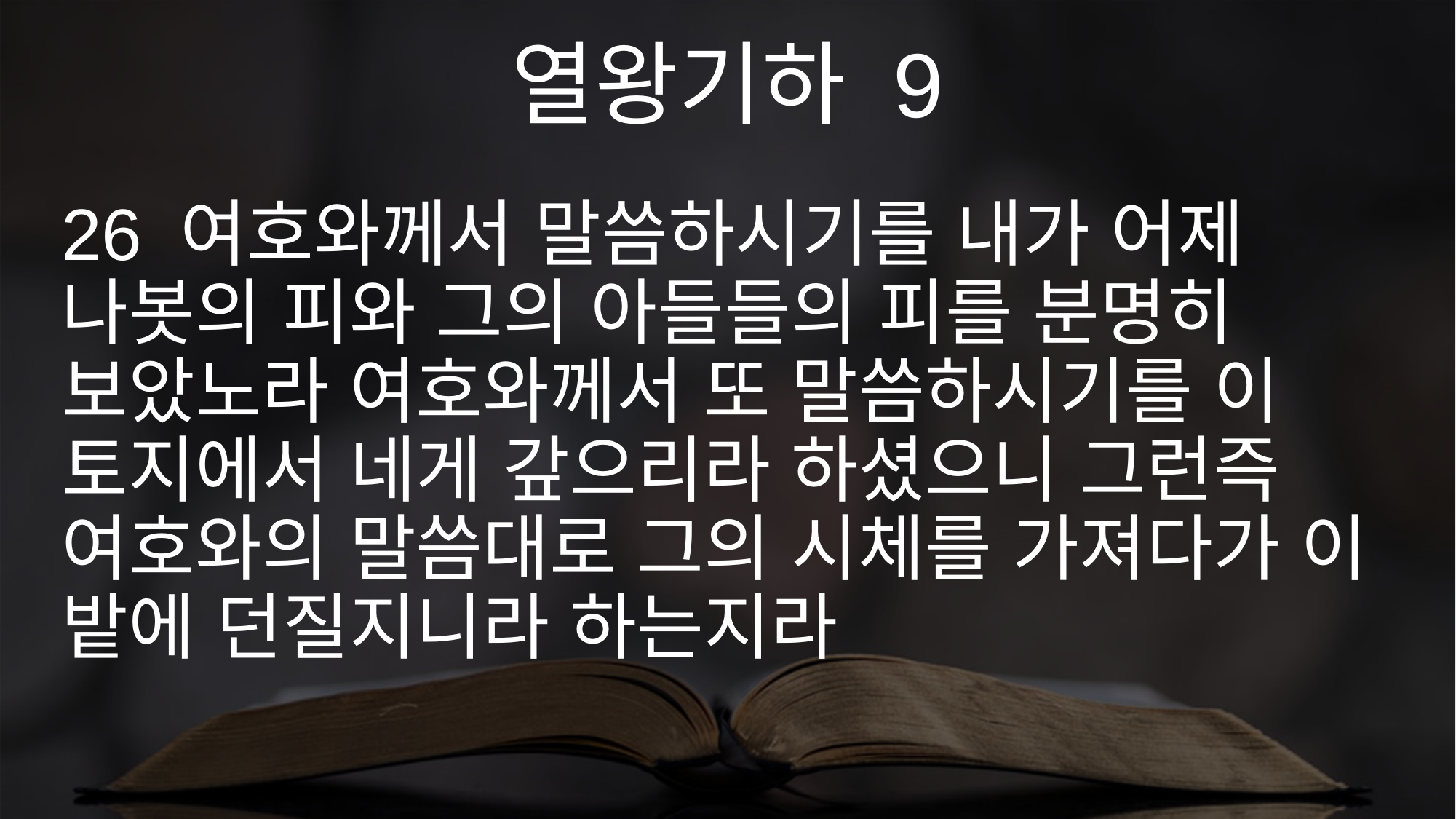

열왕기하 9
26 여호와께서 말씀하시기를 내가 어제 나봇의 피와 그의 아들들의 피를 분명히 보았노라 여호와께서 또 말씀하시기를 이 토지에서 네게 갚으리라 하셨으니 그런즉 여호와의 말씀대로 그의 시체를 가져다가 이 밭에 던질지니라 하는지라